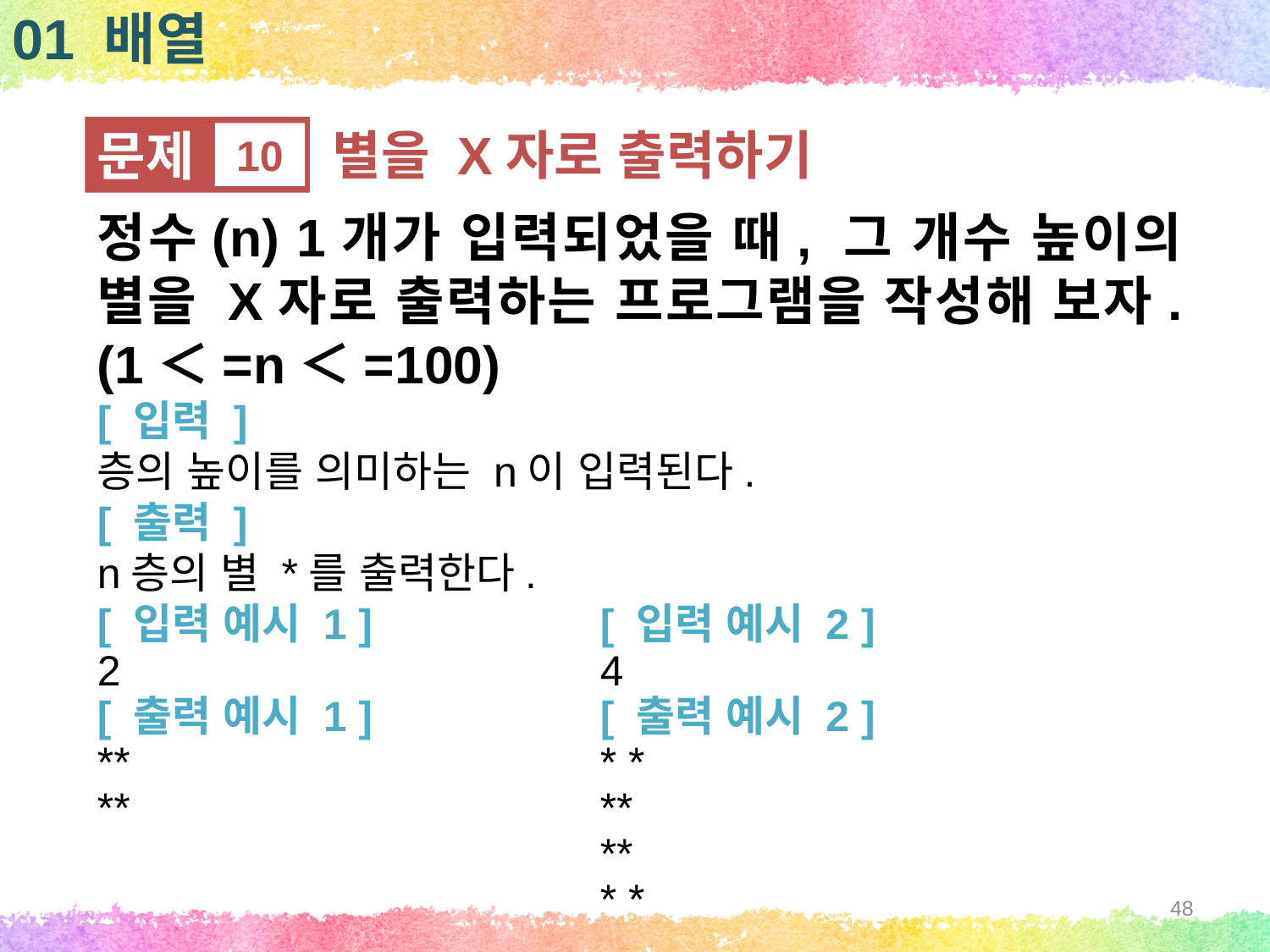

01 배열
문제
10
별을 X자로 출력하기
정수(n) 1개가 입력되었을 때, 그 개수 높이의 별을 X자로 출력하는 프로그램을 작성해 보자.(1＜=n＜=100)
[ 입력 ]
층의 높이를 의미하는 n이 입력된다.
[ 출력 ]
n층의 별 *를 출력한다.
[ 입력 예시 1 ]
2
[ 출력 예시 1 ]
**
**
[ 입력 예시 2 ]
4
[ 출력 예시 2 ]
* *
**
**
* *
48